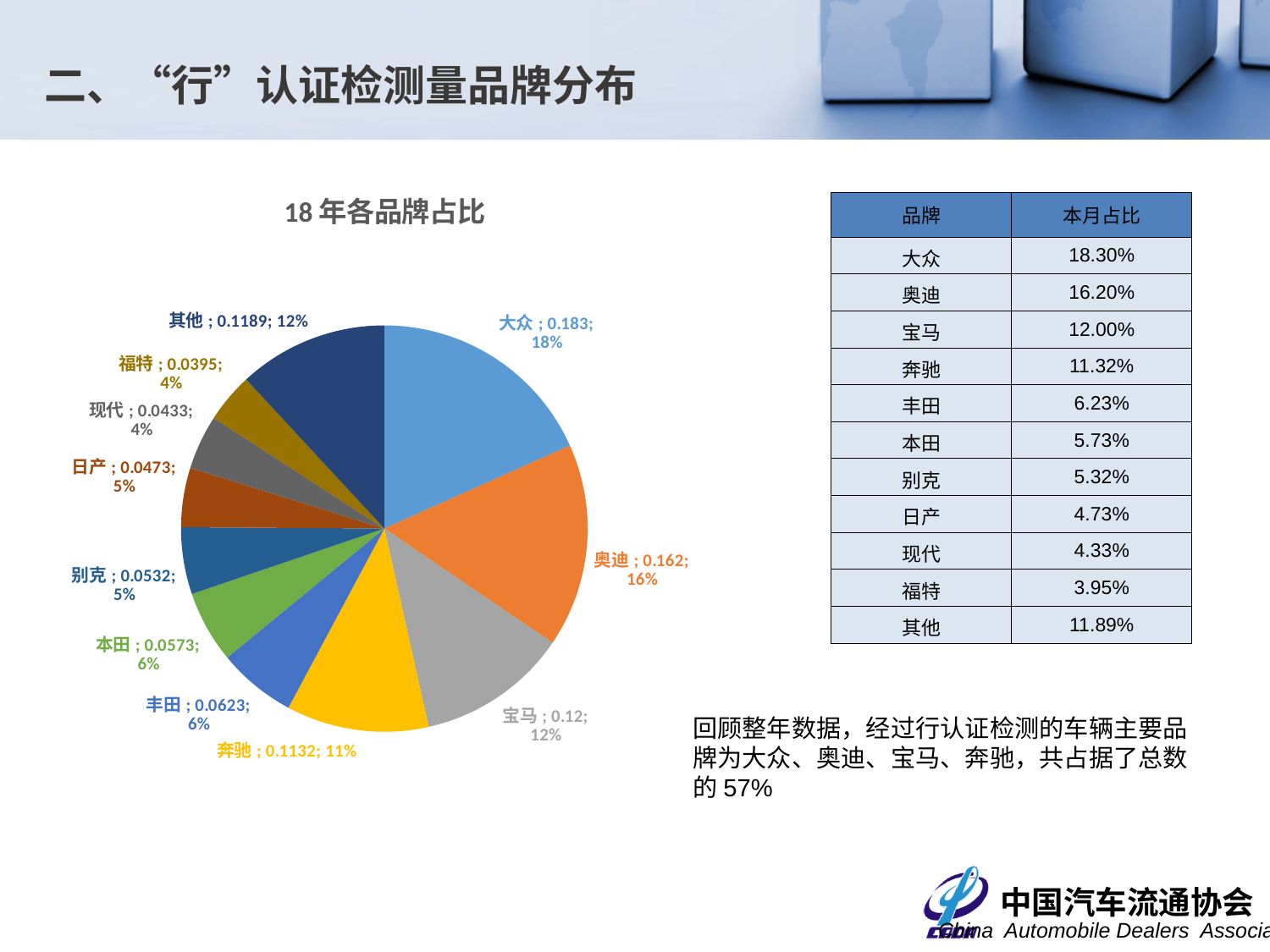

二、“行”认证检测量品牌分布

### Chart: 18年各品牌占比

| Category | 本月占比 |
|---|---|
| 大众 | 0.183 |
| 奥迪 | 0.162 |
| 宝马 | 0.12 |
| 奔驰 | 0.1132 |
| 丰田 | 0.0623 |
| 本田 | 0.0573 |
| 别克 | 0.0532 |
| 日产 | 0.0473 |
| 现代 | 0.0433 |
| 福特 | 0.0395 |
| 其他 | 0.1189 |
| 品牌 | 本月占比 |
| --- | --- |
| 大众 | 18.30% |
| 奥迪 | 16.20% |
| 宝马 | 12.00% |
| 奔驰 | 11.32% |
| 丰田 | 6.23% |
| 本田 | 5.73% |
| 别克 | 5.32% |
| 日产 | 4.73% |
| 现代 | 4.33% |
| 福特 | 3.95% |
| 其他 | 11.89% |
回顾整年数据，经过行认证检测的车辆主要品牌为大众、奥迪、宝马、奔驰，共占据了总数的57%